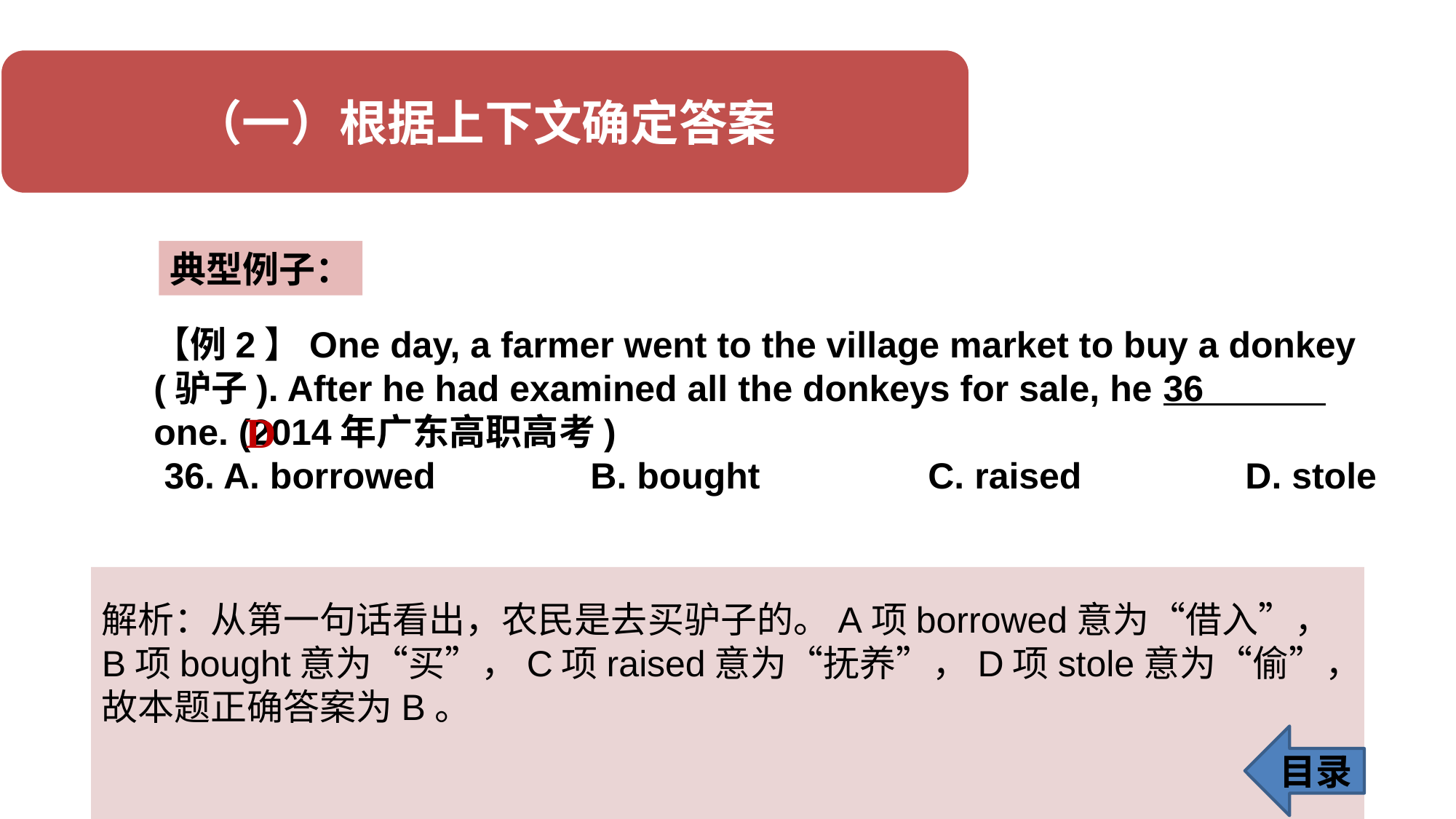

（一）根据上下文确定答案
典型例子：
【例2】One day, a farmer went to the village market to buy a donkey (驴子). After he had examined all the donkeys for sale, he 36             one. (2014年广东高职高考)
 36. A. borrowed 		B. bought		 C. raised 		D. stole
D

解析：从第一句话看出，农民是去买驴子的。A项borrowed意为“借入”，B项bought意为“买”，C项raised意为“抚养”，D项stole意为“偷”，故本题正确答案为B。
目录
11